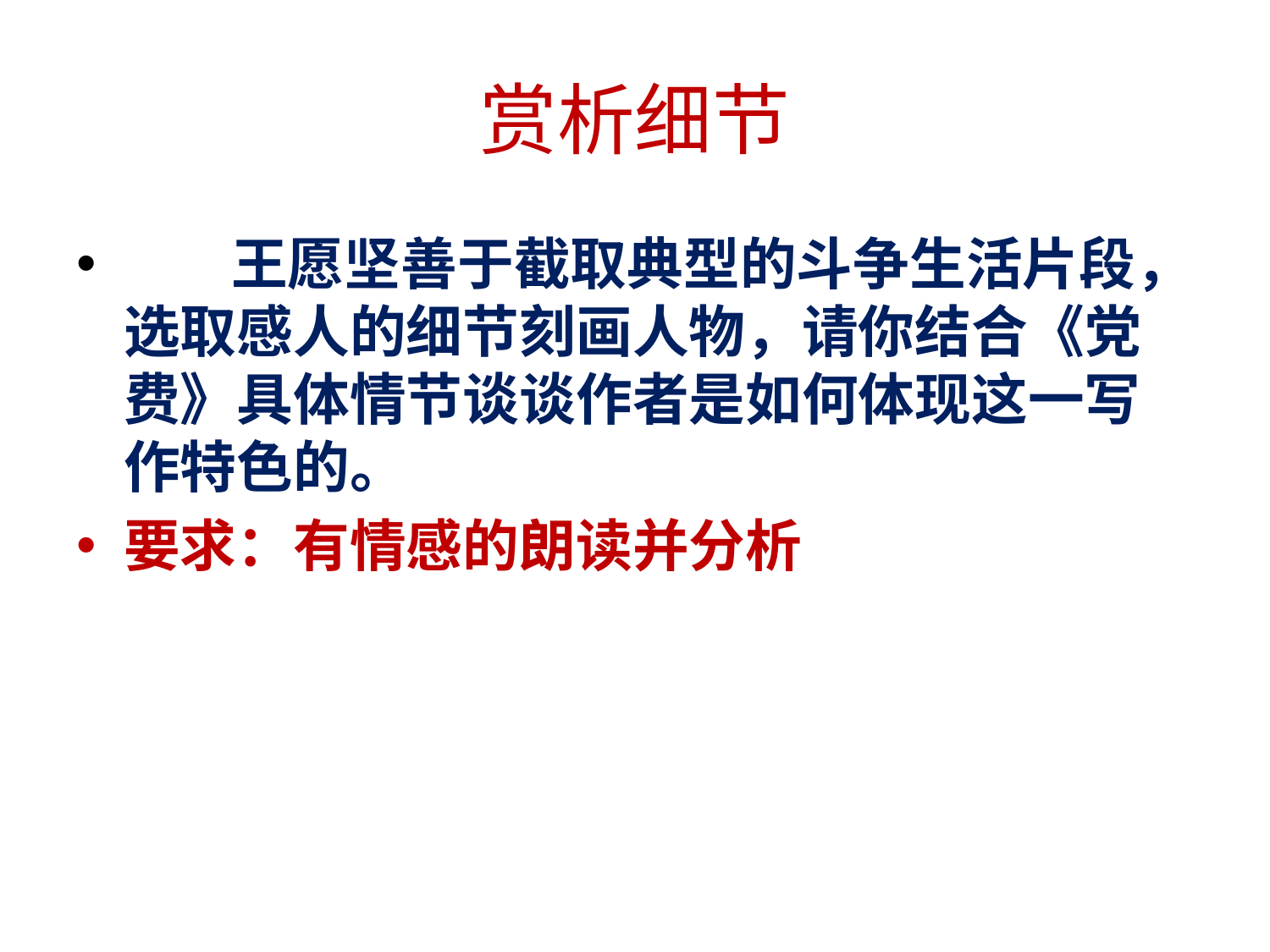

# 赏析细节
      王愿坚善于截取典型的斗争生活片段，选取感人的细节刻画人物，请你结合《党费》具体情节谈谈作者是如何体现这一写作特色的。
要求：有情感的朗读并分析